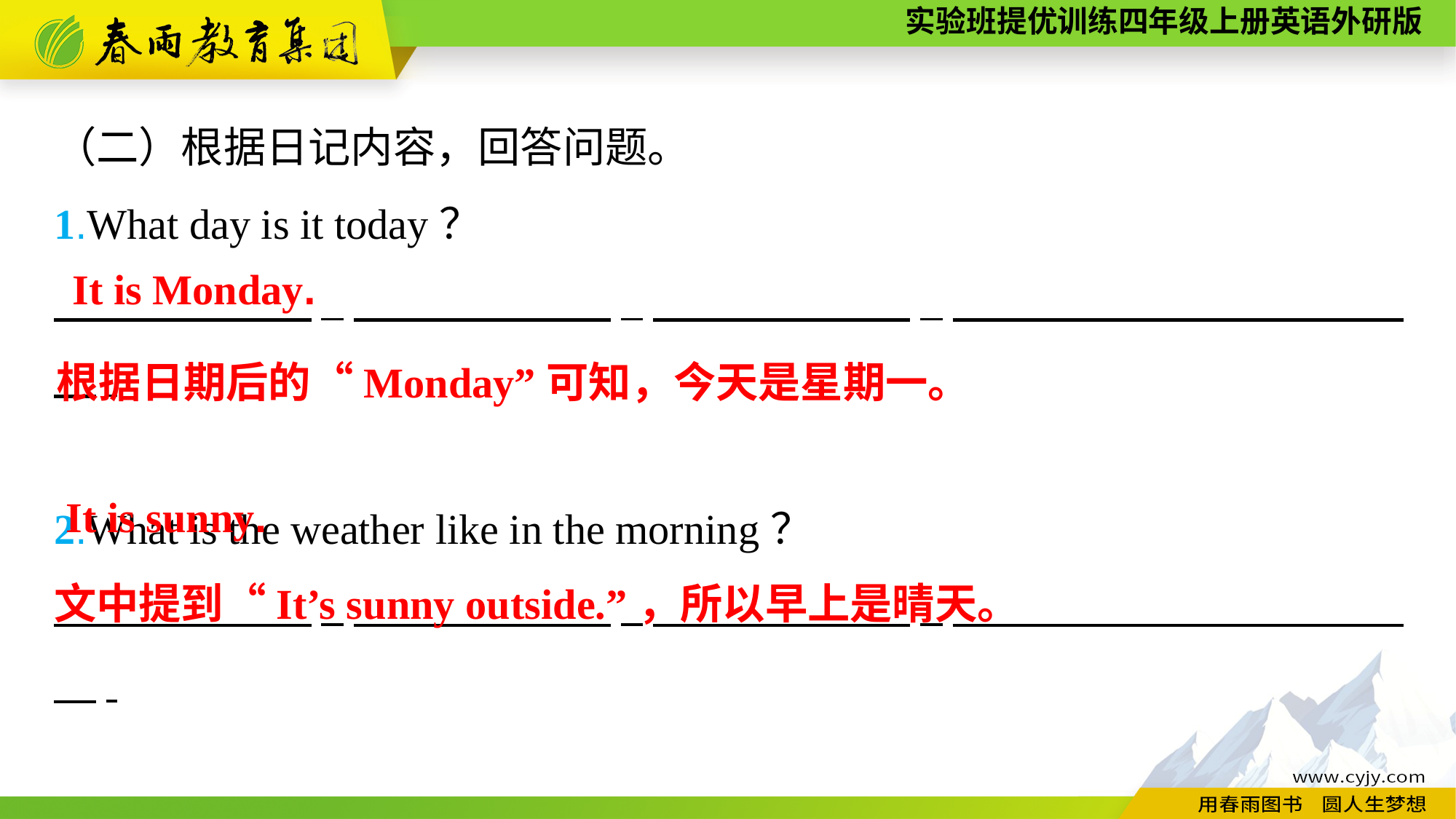

（二）根据日记内容，回答问题。
1.What day is it today？
　　　　　　. 　　　　　　. 　　　　　　. 　　　　                        　　.

2.What is the weather like in the morning？
　　　　　　. 　　　　　　. 　　　　　　. 　　　　                        　　.
It is Monday.
根据日期后的“Monday”可知，今天是星期一。
It is sunny.
文中提到“It’s sunny outside.”，所以早上是晴天。